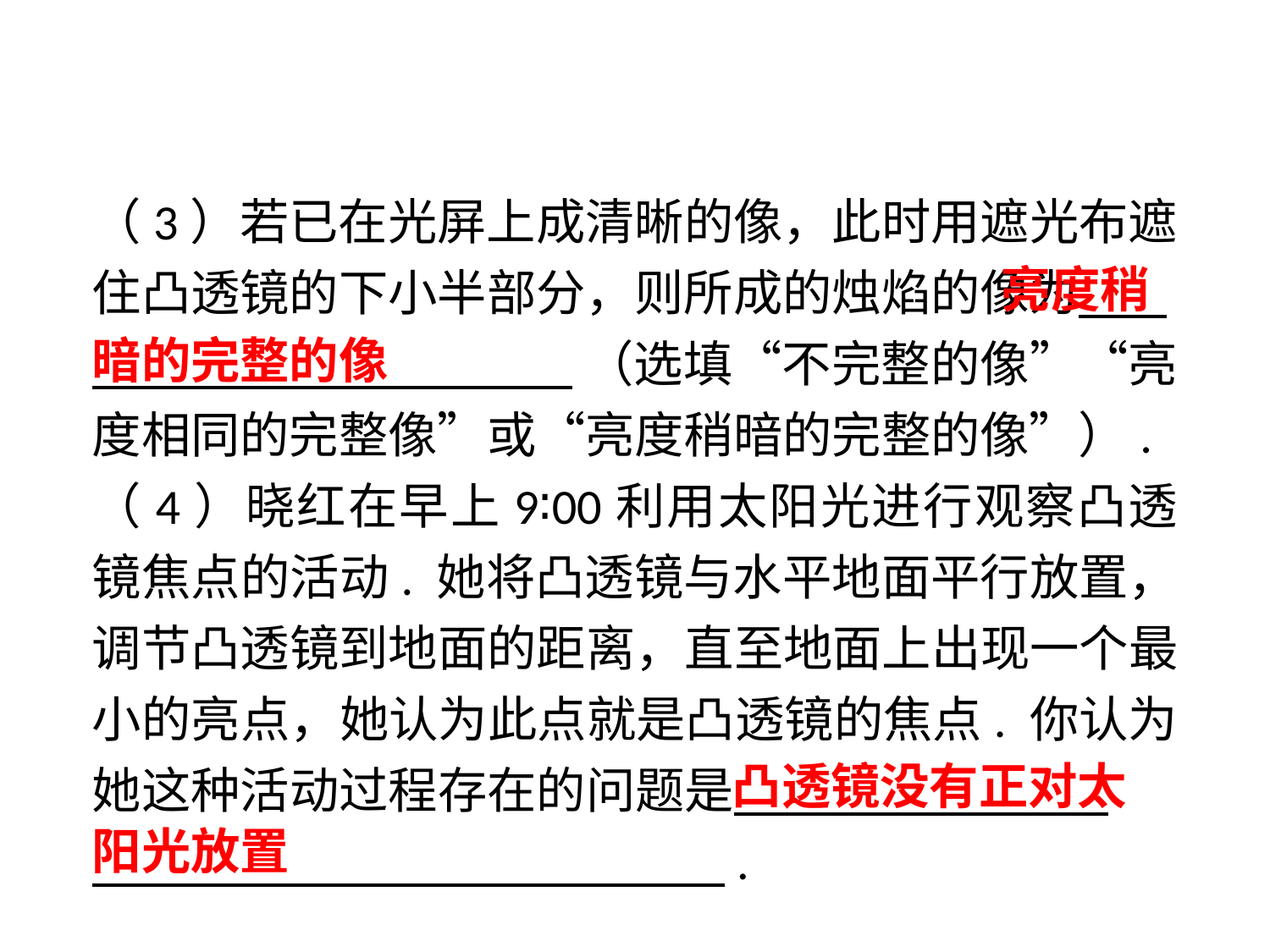

（3）若已在光屏上成清晰的像，此时用遮光布遮住凸透镜的下小半部分，则所成的烛焰的像为        .
                                           （选填“不完整的像”“亮度相同的完整像”或“亮度稍暗的完整的像”）.
（4）晓红在早上9∶00利用太阳光进行观察凸透镜焦点的活动. 她将凸透镜与水平地面平行放置，调节凸透镜到地面的距离，直至地面上出现一个最小的亮点，她认为此点就是凸透镜的焦点. 你认为她这种活动过程存在的问题是                                  .     　                                                     .
                                                                                亮度稍暗的完整的像
                                                        凸透镜没有正对太阳光放置